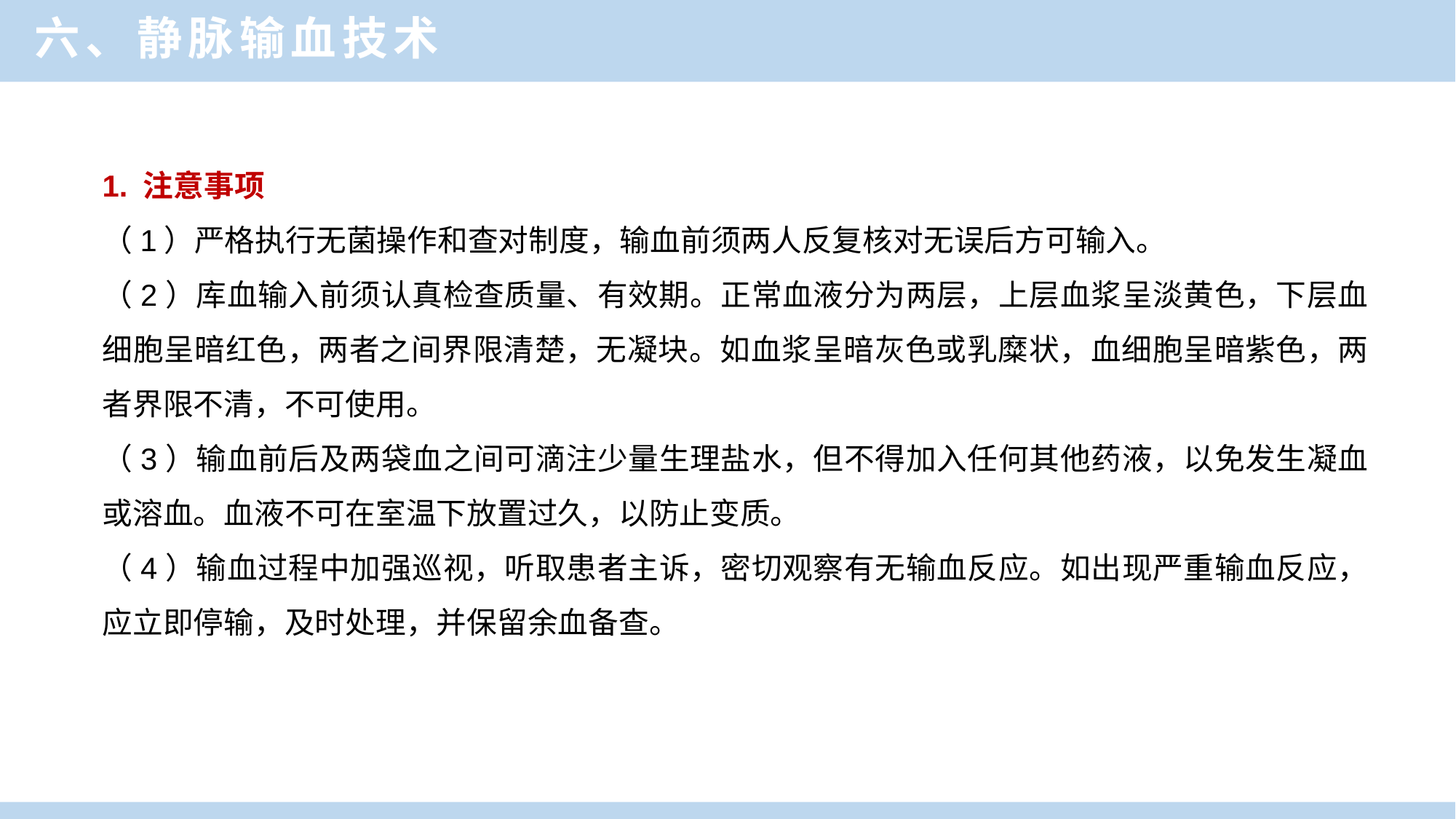

六、静脉输血技术
1. 注意事项
（1）严格执行无菌操作和查对制度，输血前须两人反复核对无误后方可输入。
（2）库血输入前须认真检查质量、有效期。正常血液分为两层，上层血浆呈淡黄色，下层血细胞呈暗红色，两者之间界限清楚，无凝块。如血浆呈暗灰色或乳糜状，血细胞呈暗紫色，两者界限不清，不可使用。
（3）输血前后及两袋血之间可滴注少量生理盐水，但不得加入任何其他药液，以免发生凝血或溶血。血液不可在室温下放置过久，以防止变质。
（4）输血过程中加强巡视，听取患者主诉，密切观察有无输血反应。如出现严重输血反应，应立即停输，及时处理，并保留余血备查。